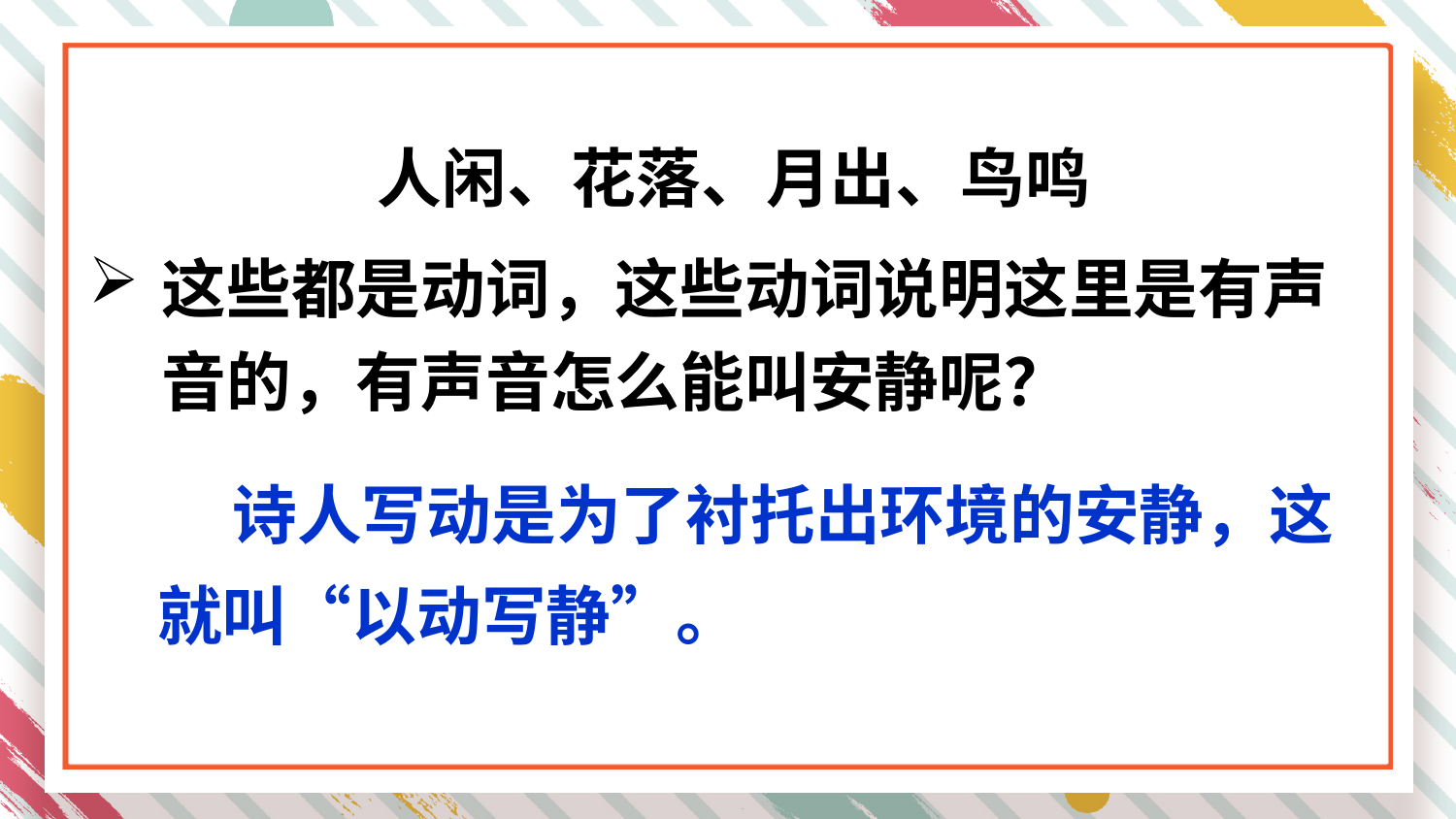

人闲、花落、月出、鸟鸣
这些都是动词，这些动词说明这里是有声音的，有声音怎么能叫安静呢？
    诗人写动是为了衬托出环境的安静，这就叫“以动写静”。